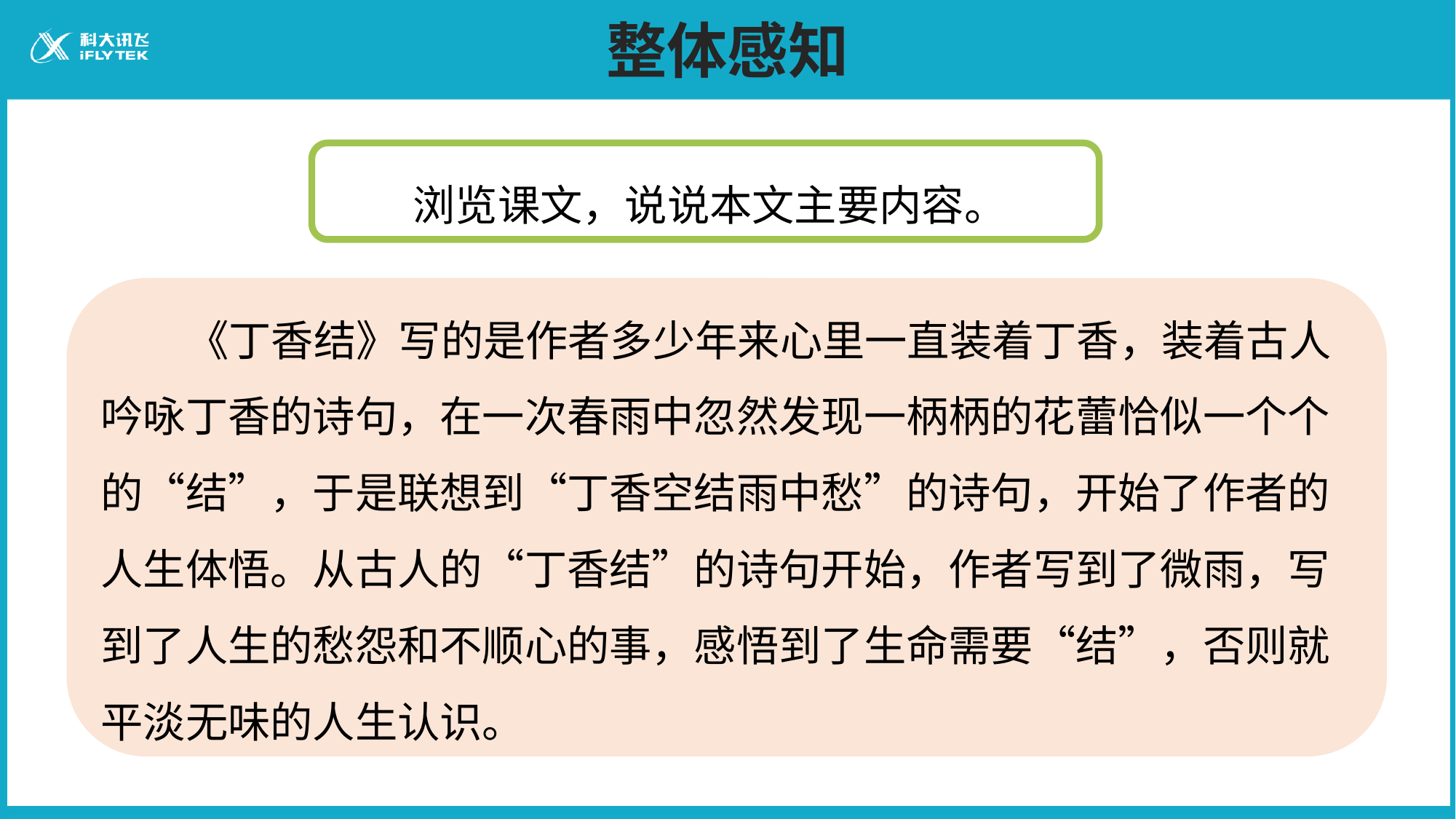

# 整体感知
浏览课文，说说本文主要内容。
《丁香结》写的是作者多少年来心里一直装着丁香，装着古人吟咏丁香的诗句，在一次春雨中忽然发现一柄柄的花蕾恰似一个个的“结”，于是联想到“丁香空结雨中愁”的诗句，开始了作者的人生体悟。从古人的“丁香结”的诗句开始，作者写到了微雨，写到了人生的愁怨和不顺心的事，感悟到了生命需要“结”，否则就平淡无味的人生认识。